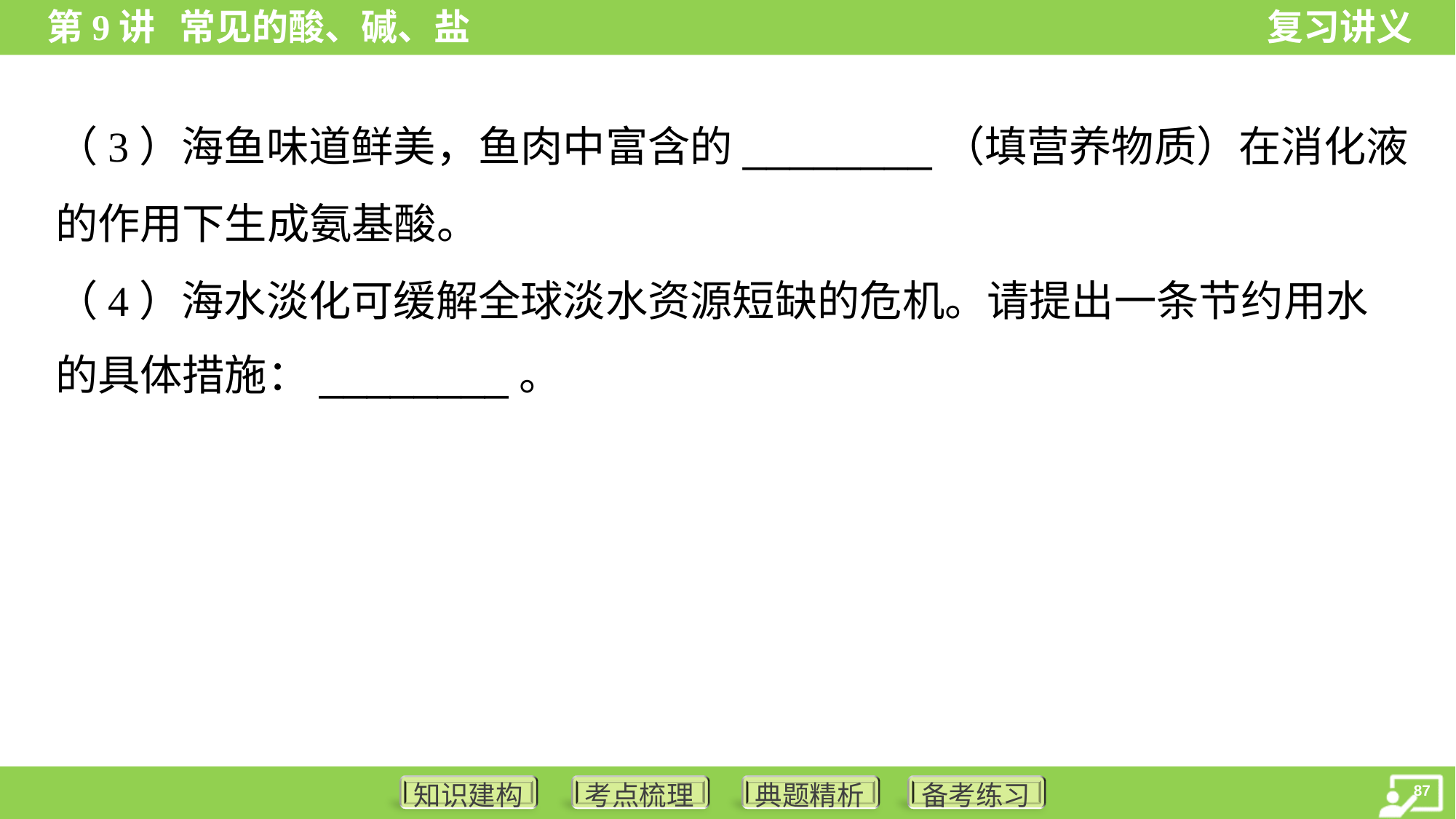

（3）海鱼味道鲜美，鱼肉中富含的________（填营养物质）在消化液
的作用下生成氨基酸。
（4）海水淡化可缓解全球淡水资源短缺的危机。请提出一条节约用水
的具体措施：________。